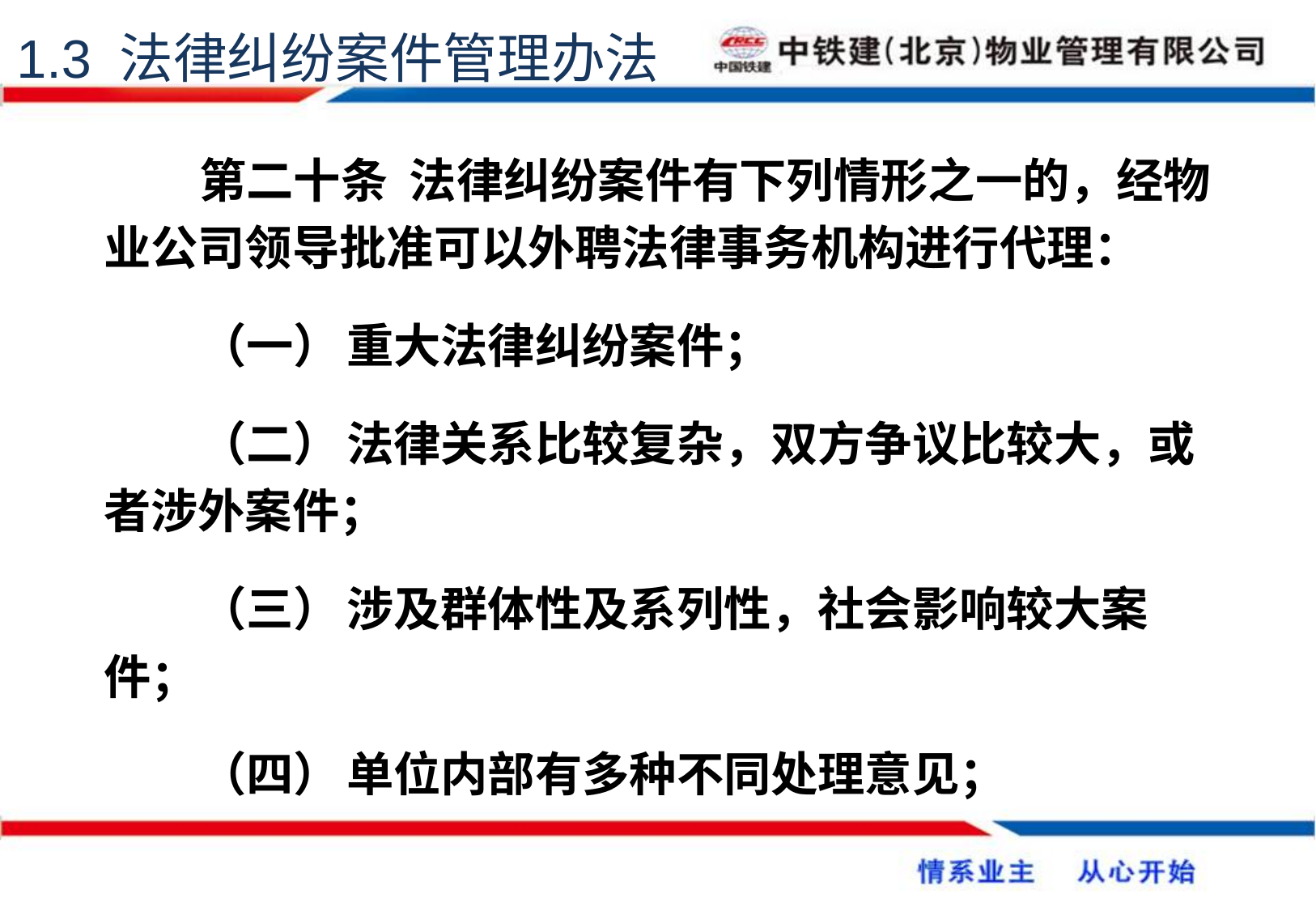

1.3 法律纠纷案件管理办法
第二十条  法律纠纷案件有下列情形之一的，经物业公司领导批准可以外聘法律事务机构进行代理：
（一）	重大法律纠纷案件；
（二）	法律关系比较复杂，双方争议比较大，或者涉外案件；
（三）	涉及群体性及系列性，社会影响较大案件；
（四）	单位内部有多种不同处理意见；
49